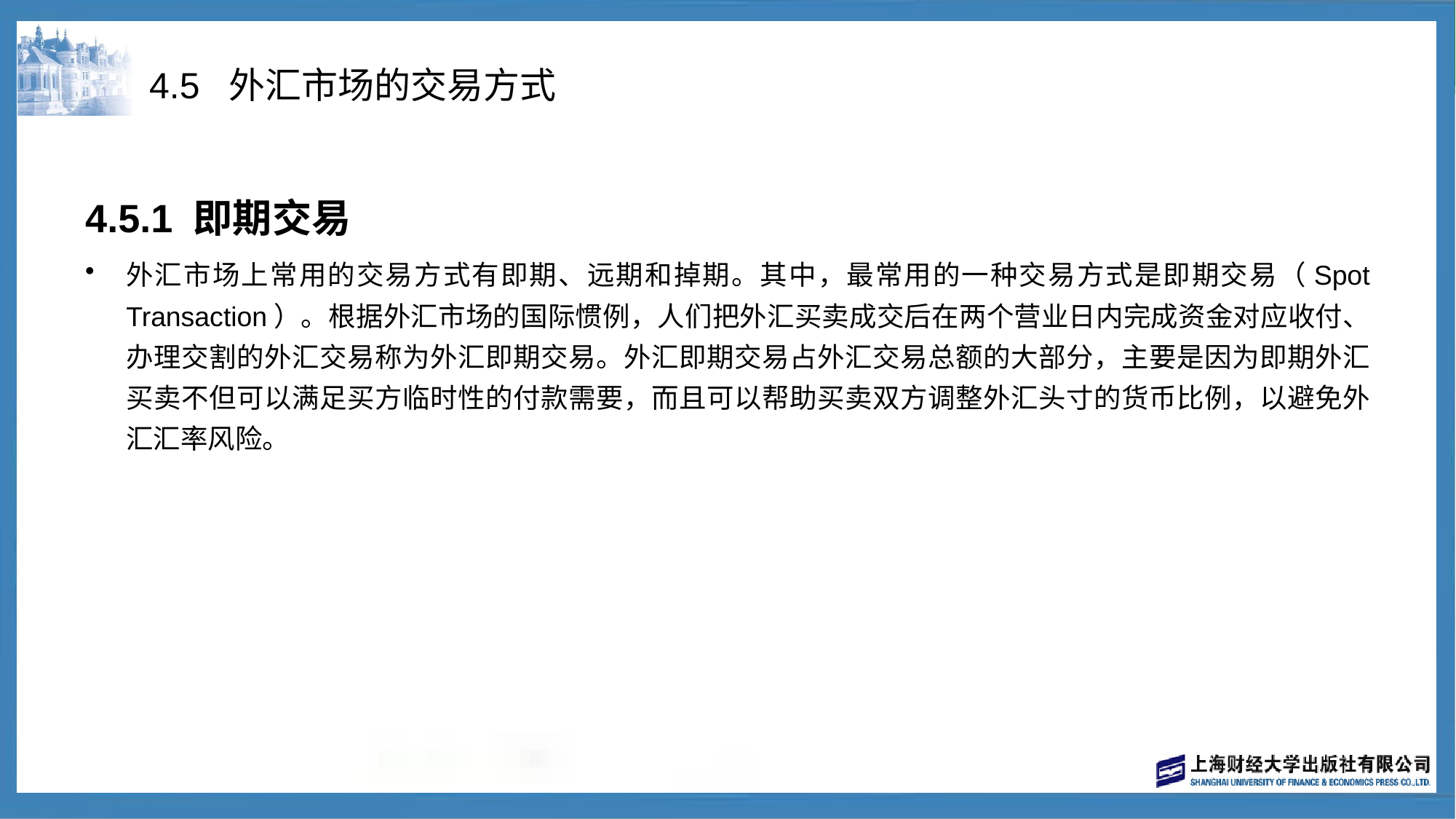

# 4.5  外汇市场的交易方式
4.5.1 即期交易
外汇市场上常用的交易方式有即期、远期和掉期。其中，最常用的一种交易方式是即期交易（Spot Transaction）。根据外汇市场的国际惯例，人们把外汇买卖成交后在两个营业日内完成资金对应收付、办理交割的外汇交易称为外汇即期交易。外汇即期交易占外汇交易总额的大部分，主要是因为即期外汇买卖不但可以满足买方临时性的付款需要，而且可以帮助买卖双方调整外汇头寸的货币比例，以避免外汇汇率风险。